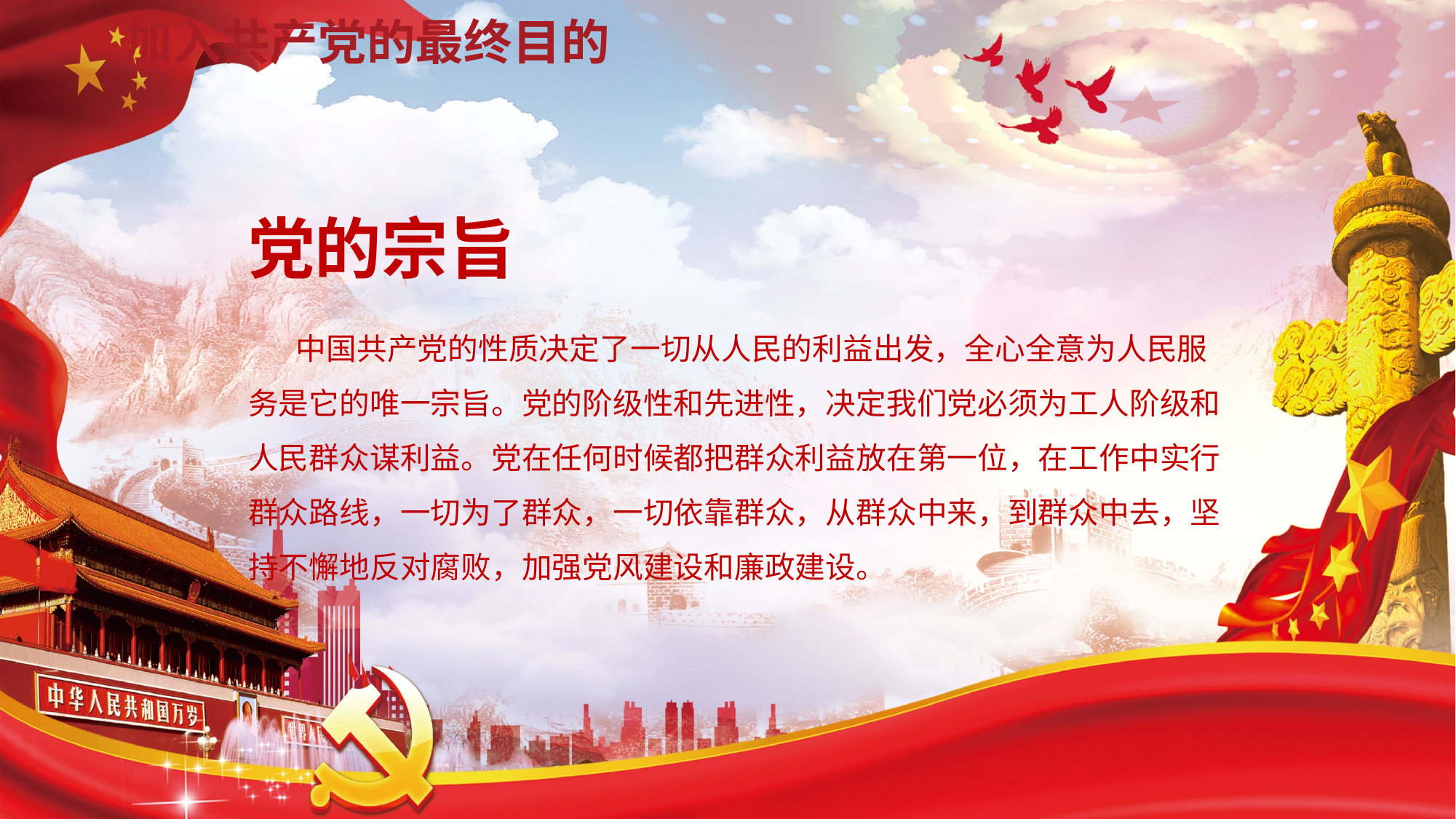

# 加入共产党的最终目的
党的宗旨
      中国共产党的性质决定了一切从人民的利益出发，全心全意为人民服务是它的唯一宗旨。党的阶级性和先进性，决定我们党必须为工人阶级和人民群众谋利益。党在任何时候都把群众利益放在第一位，在工作中实行群众路线，一切为了群众，一切依靠群众，从群众中来，到群众中去，坚持不懈地反对腐败，加强党风建设和廉政建设。